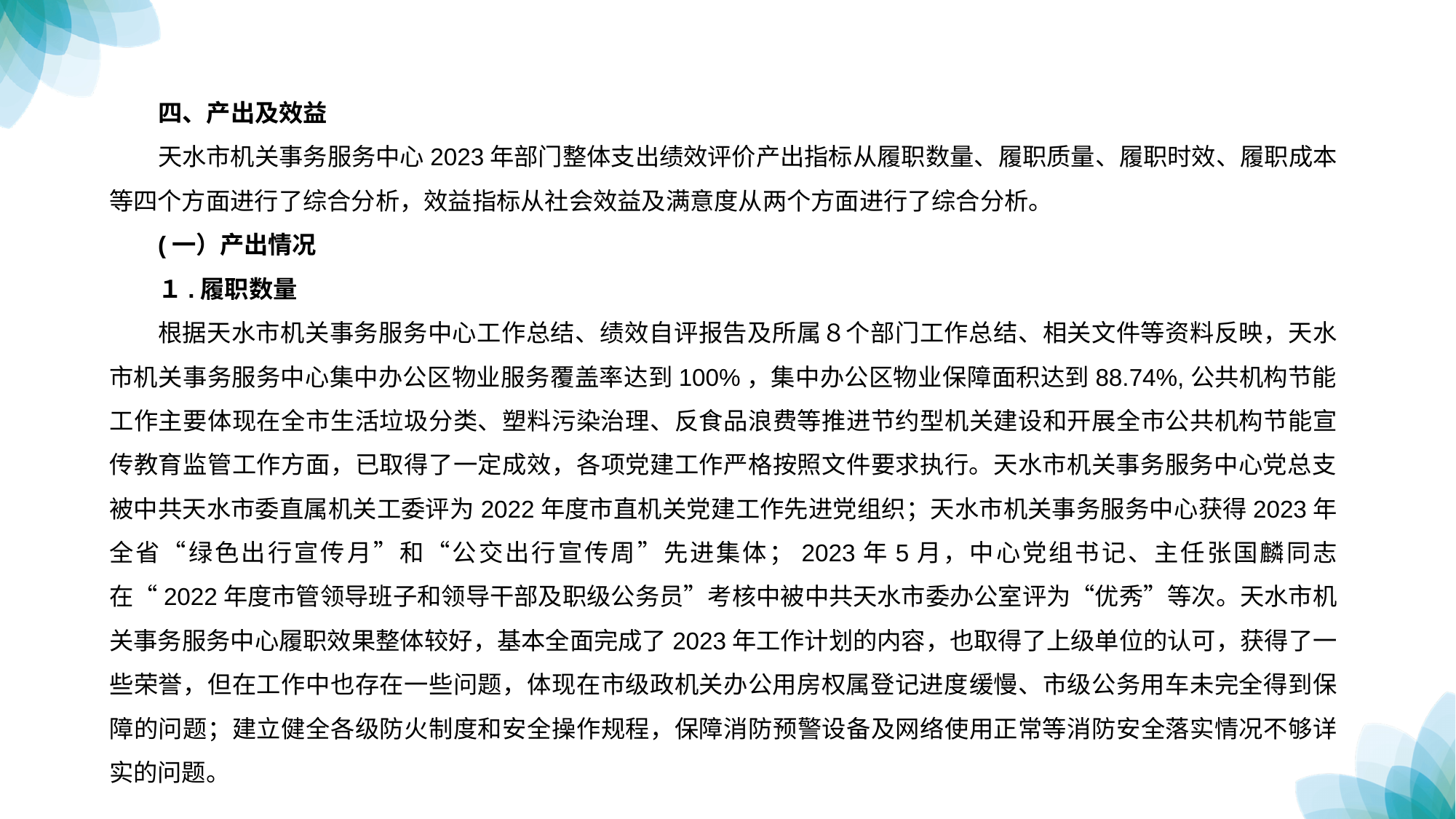

四、产出及效益
天水市机关事务服务中心2023年部门整体支出绩效评价产出指标从履职数量、履职质量、履职时效、履职成本等四个方面进行了综合分析，效益指标从社会效益及满意度从两个方面进行了综合分析。
(一）产出情况
１.履职数量
根据天水市机关事务服务中心工作总结、绩效自评报告及所属８个部门工作总结、相关文件等资料反映，天水市机关事务服务中心集中办公区物业服务覆盖率达到100%，集中办公区物业保障面积达到88.74%,公共机构节能工作主要体现在全市生活垃圾分类、塑料污染治理、反食品浪费等推进节约型机关建设和开展全市公共机构节能宣传教育监管工作方面，已取得了一定成效，各项党建工作严格按照文件要求执行。天水市机关事务服务中心党总支被中共天水市委直属机关工委评为2022年度市直机关党建工作先进党组织；天水市机关事务服务中心获得2023年全省“绿色出行宣传月”和“公交出行宣传周”先进集体；2023年5月，中心党组书记、主任张国麟同志在“2022年度市管领导班子和领导干部及职级公务员”考核中被中共天水市委办公室评为“优秀”等次。天水市机关事务服务中心履职效果整体较好，基本全面完成了2023年工作计划的内容，也取得了上级单位的认可，获得了一些荣誉，但在工作中也存在一些问题，体现在市级政机关办公用房权属登记进度缓慢、市级公务用车未完全得到保障的问题；建立健全各级防火制度和安全操作规程，保障消防预警设备及网络使用正常等消防安全落实情况不够详实的问题。